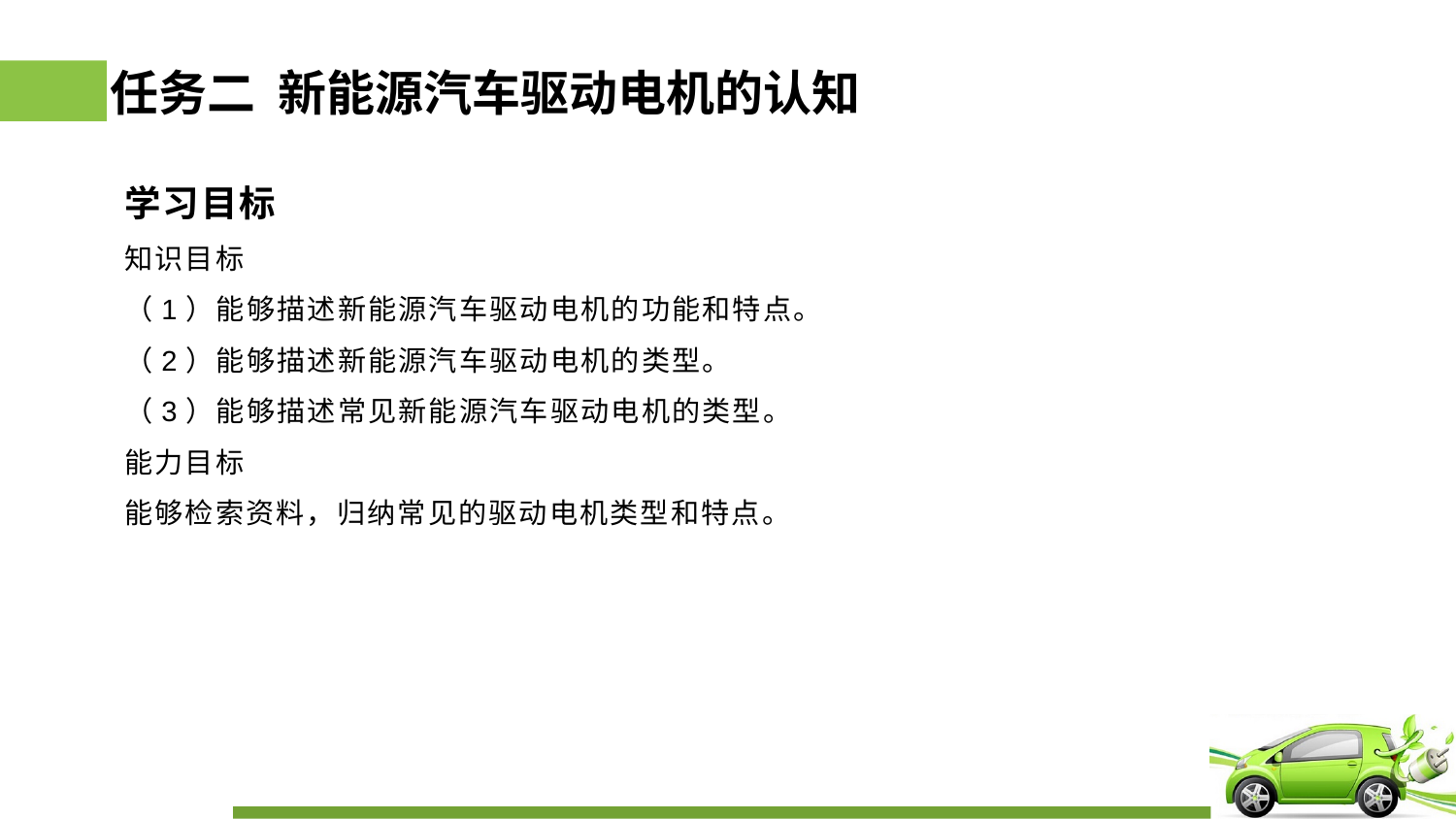

# 任务二  新能源汽车驱动电机的认知
学习目标
知识目标
（1）能够描述新能源汽车驱动电机的功能和特点。
（2）能够描述新能源汽车驱动电机的类型。
（3）能够描述常见新能源汽车驱动电机的类型。
能力目标
能够检索资料，归纳常见的驱动电机类型和特点。